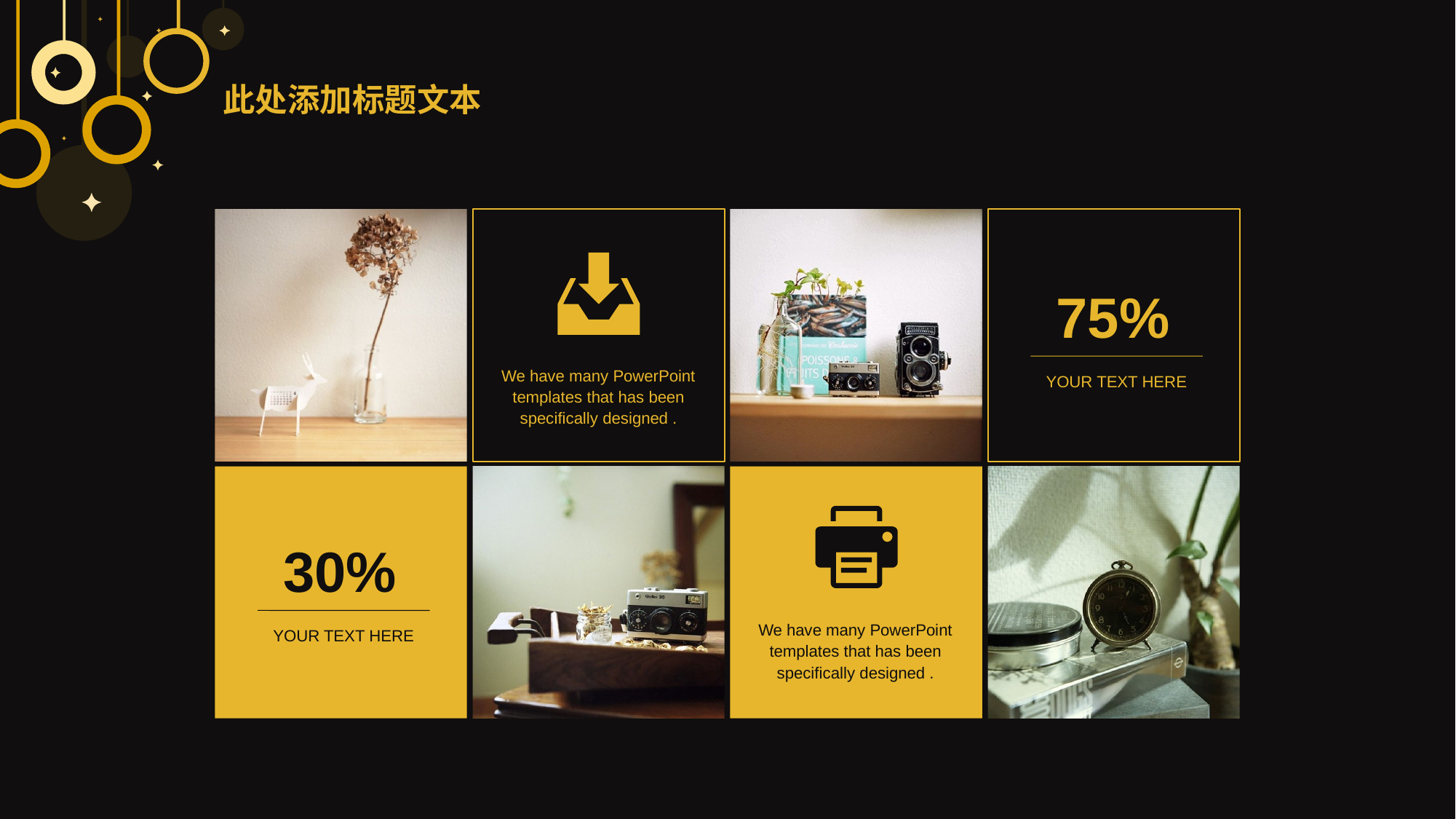

此处添加标题文本

75%

We have many PowerPoint templates that has been specifically designed .
YOUR TEXT HERE

30%

We have many PowerPoint templates that has been specifically designed .
YOUR TEXT HERE